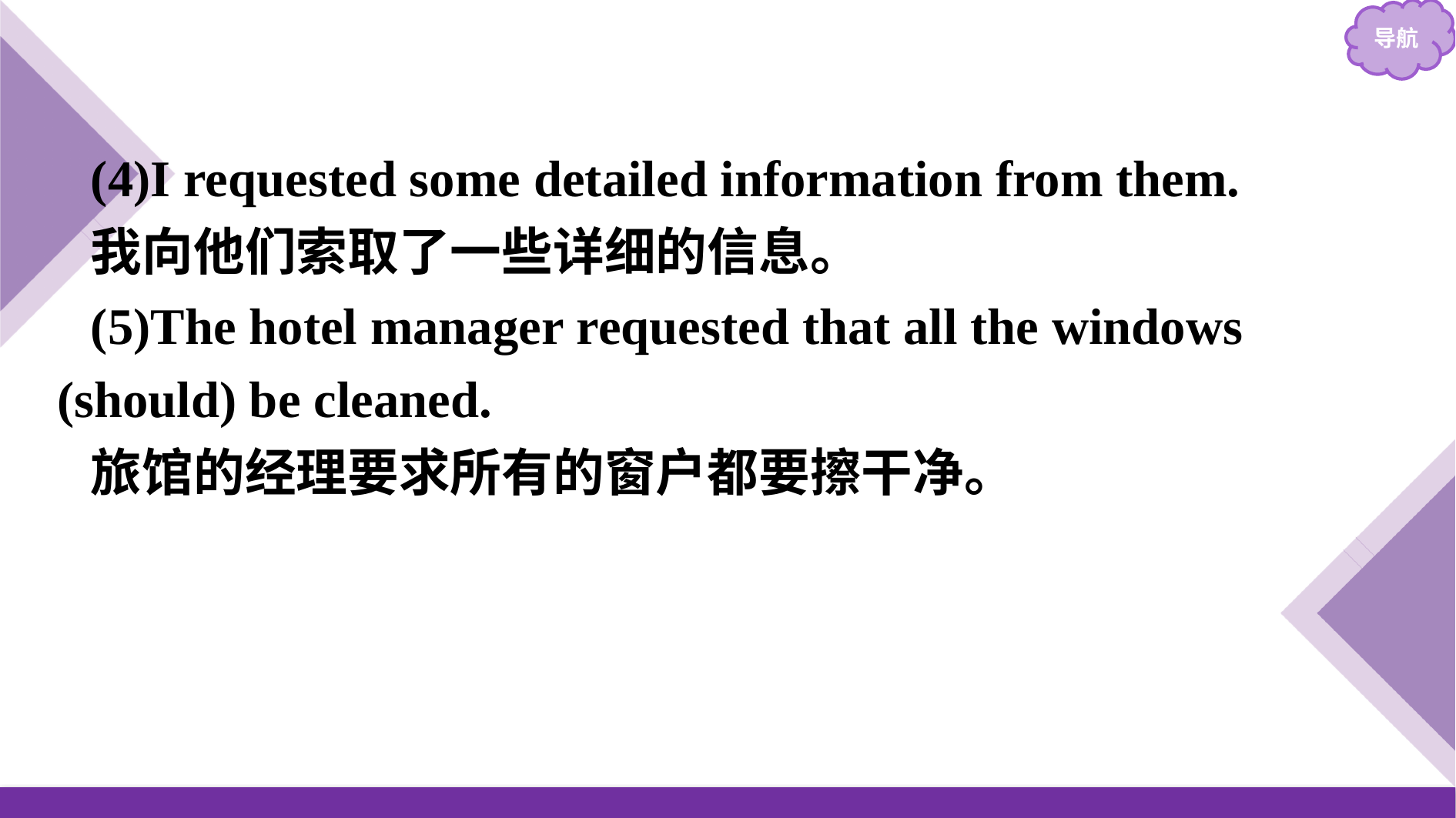

(4)I requested some detailed information from them.
我向他们索取了一些详细的信息。
(5)The hotel manager requested that all the windows (should) be cleaned.
旅馆的经理要求所有的窗户都要擦干净。